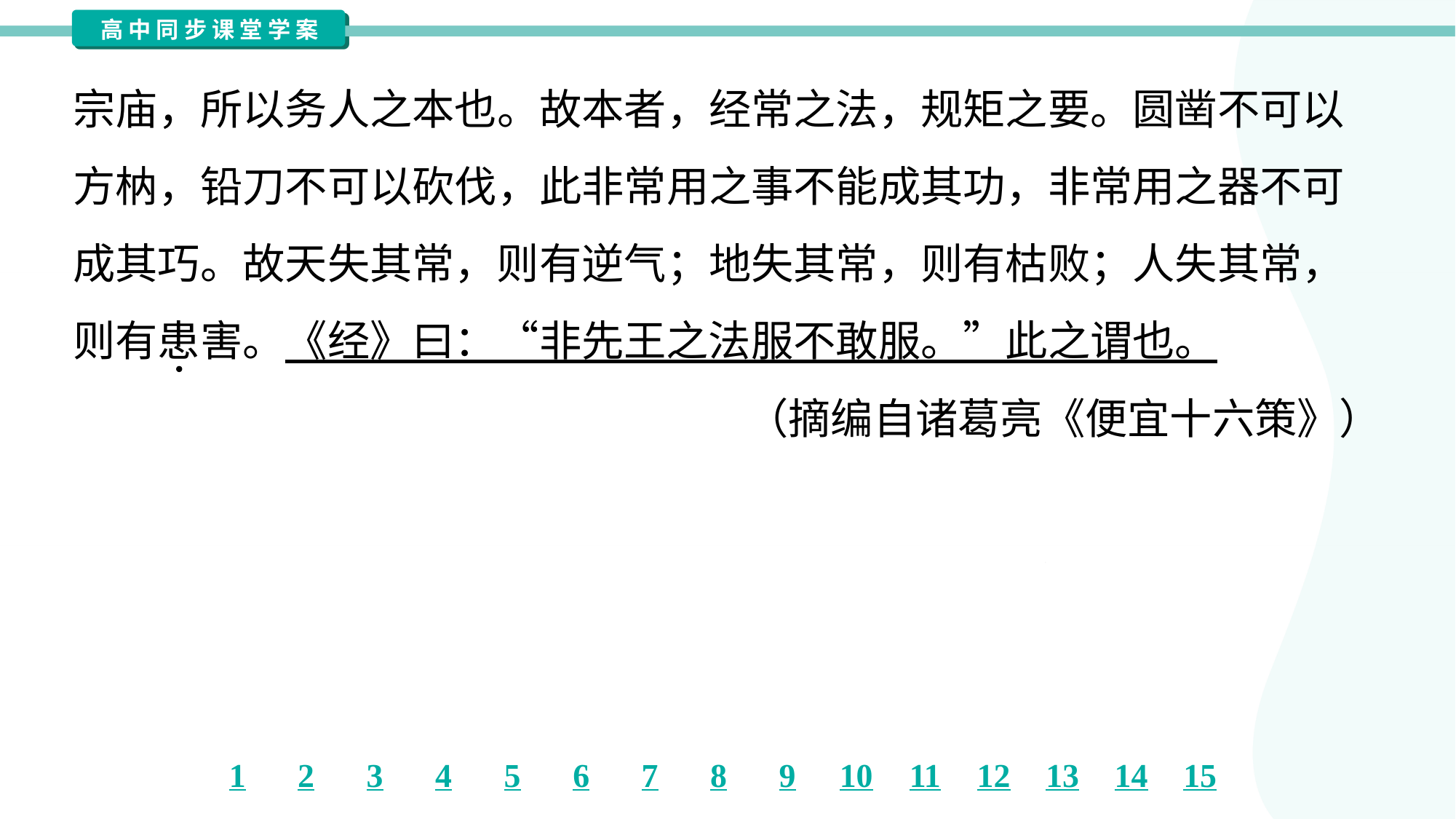

宗庙，所以务人之本也。故本者，经常之法，规矩之要。圆凿不可以
方枘，铅刀不可以砍伐，此非常用之事不能成其功，非常用之器不可
成其巧。故天失其常，则有逆气；地失其常，则有枯败；人失其常，
则有患害。《经》曰：“非先王之法服不敢服。”此之谓也。
（摘编自诸葛亮《便宜十六策》）